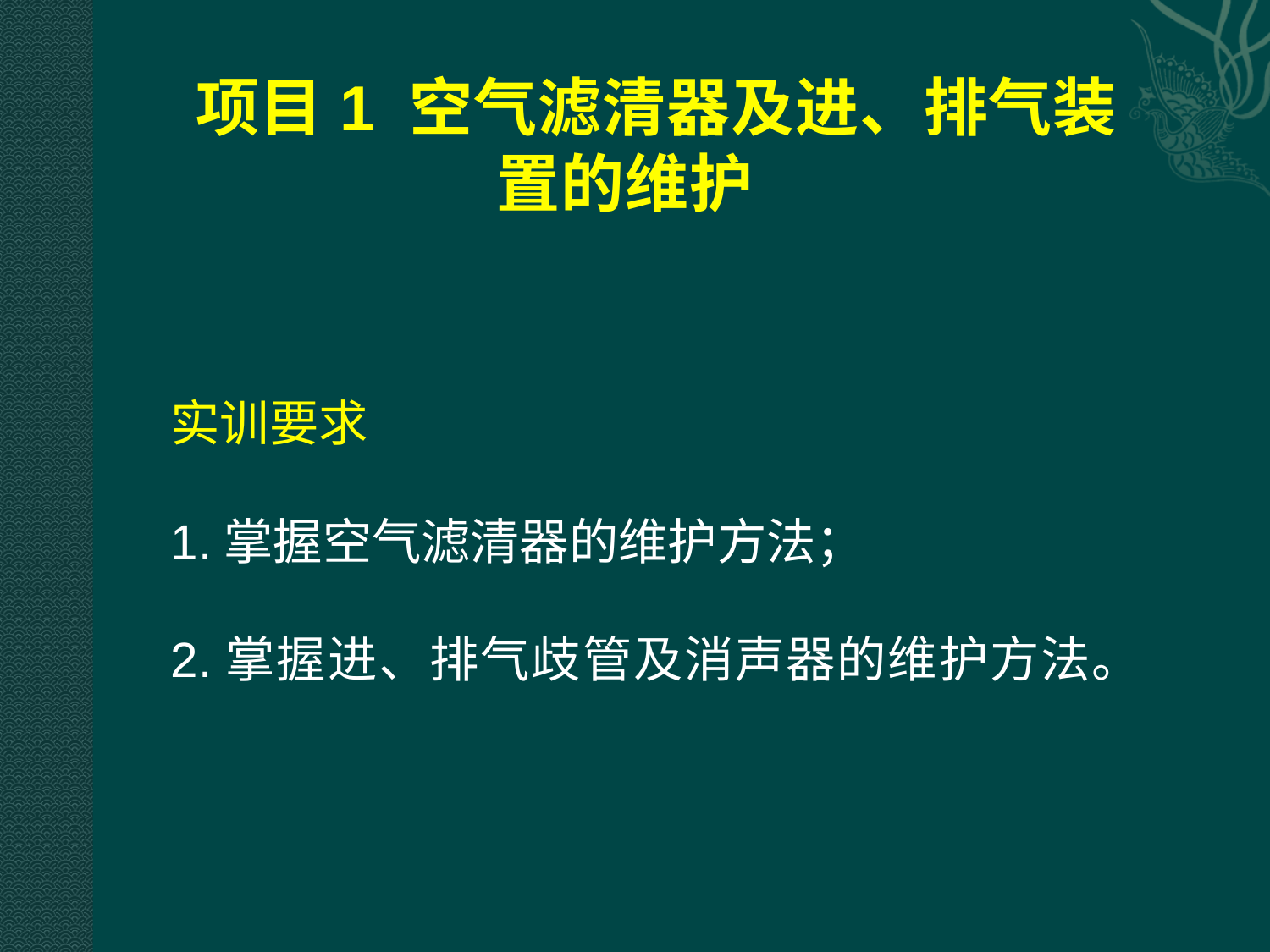

# 项目1 空气滤清器及进、排气装置的维护
实训要求
1.掌握空气滤清器的维护方法；
2.掌握进、排气歧管及消声器的维护方法。